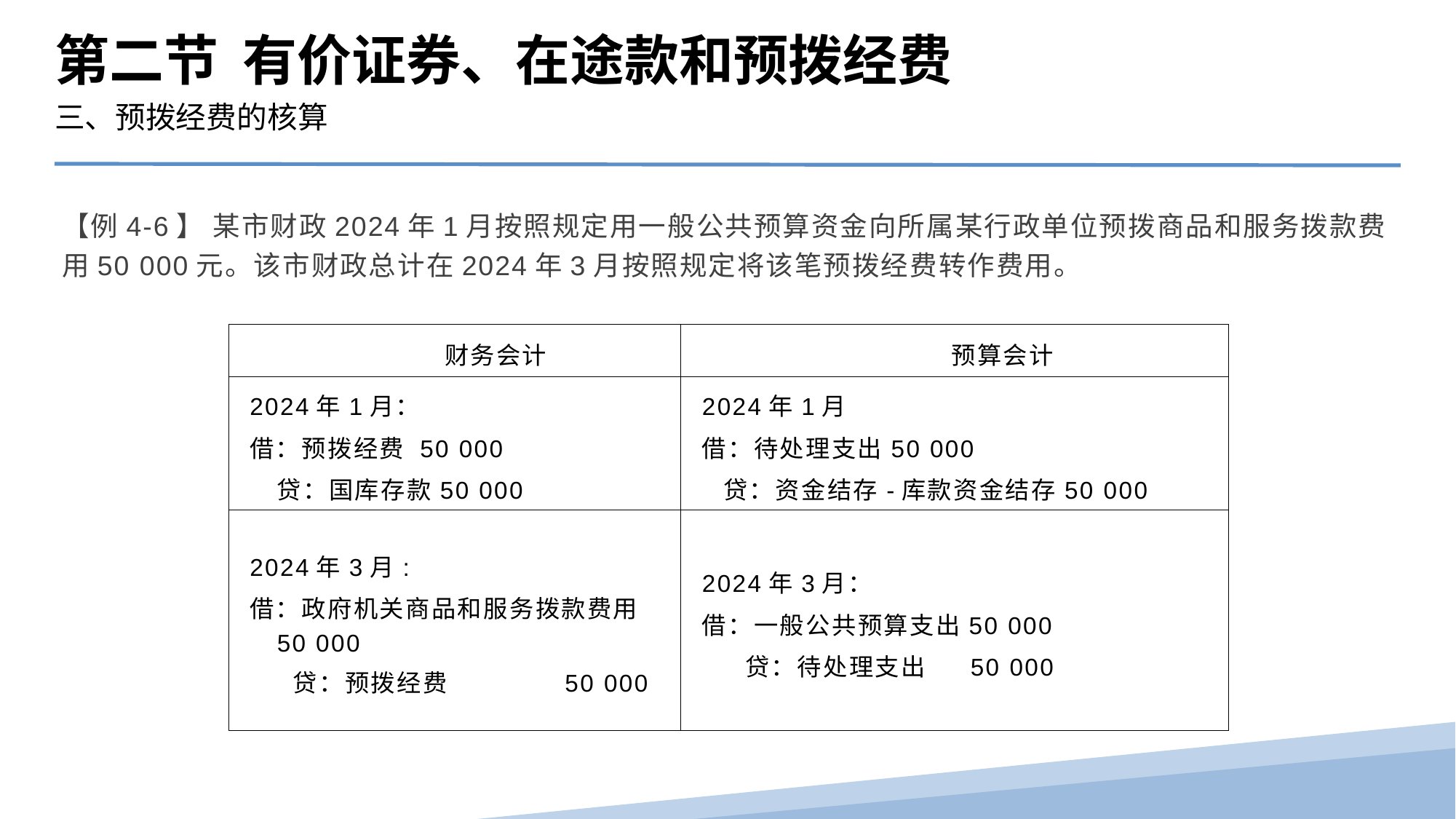

第二节  有价证券、在途款和预拨经费
三、预拨经费的核算
【例4-6】 某市财政2024年1月按照规定用一般公共预算资金向所属某行政单位预拨商品和服务拨款费用50 000元。该市财政总计在2024年3月按照规定将该笔预拨经费转作费用。
| 财务会计 | 预算会计 |
| --- | --- |
| 2024年1月： 借：预拨经费 50 000 贷：国库存款50 000 | 2024年1月 借：待处理支出50 000 贷：资金结存-库款资金结存50 000 |
| 2024年3月: 借：政府机关商品和服务拨款费用50 000 贷：预拨经费 50 000 | 2024年3月： 借：一般公共预算支出50 000 贷：待处理支出 50 000 |